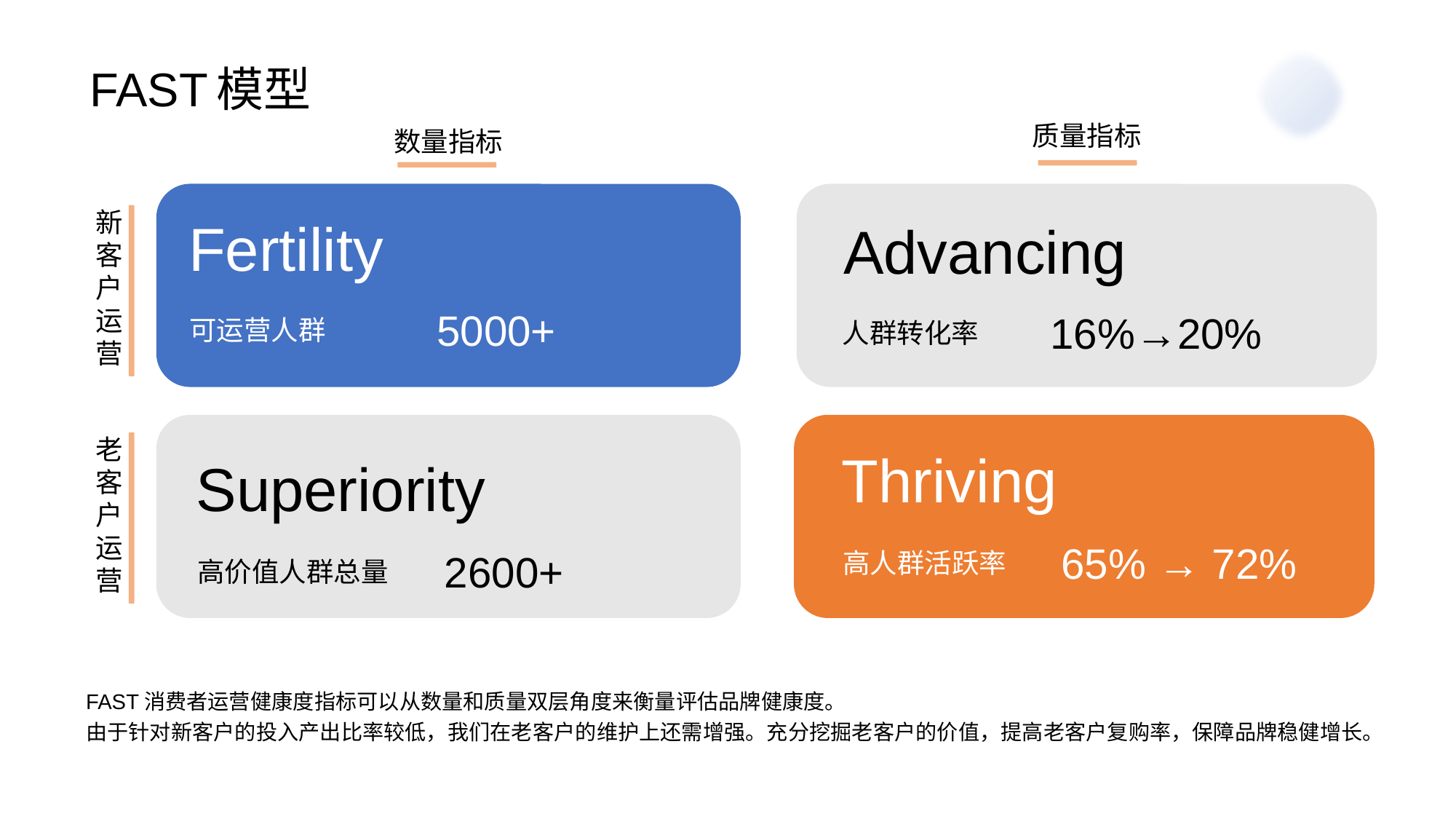

# FAST模型
质量指标

数量指标

Fertility
5000+
可运营人群

Advancing
16%→20%
人群转化率
新客户运营

Superiority
2600+
高价值人群总量

Thriving
65% → 72%
高人群活跃率
老客户运营

FAST消费者运营健康度指标可以从数量和质量双层角度来衡量评估品牌健康度。
由于针对新客户的投入产出比率较低，我们在老客户的维护上还需增强。充分挖掘老客户的价值，提高老客户复购率，保障品牌稳健增长。